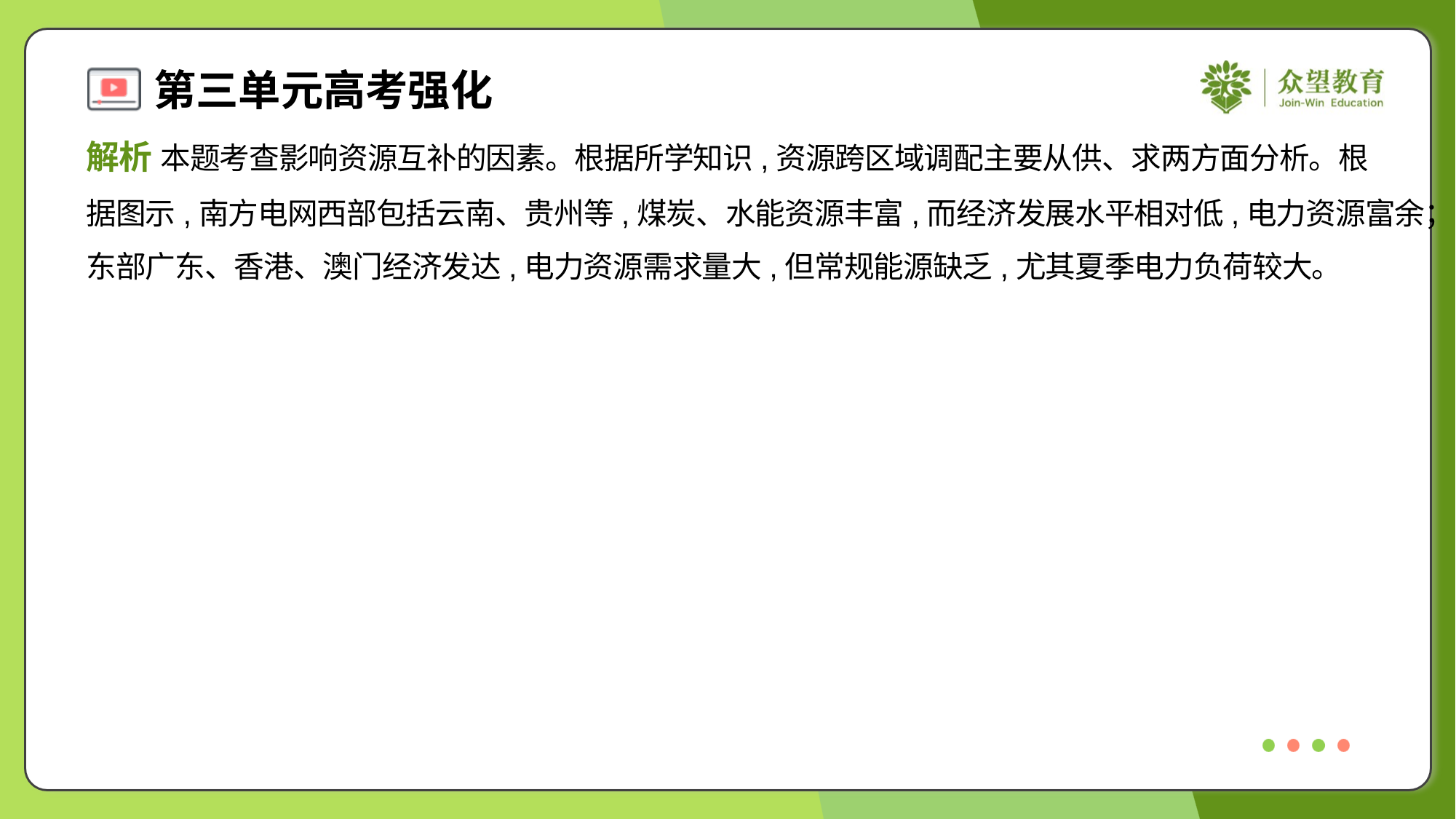

解析 本题考查影响资源互补的因素。根据所学知识,资源跨区域调配主要从供、求两方面分析。根
据图示,南方电网西部包括云南、贵州等,煤炭、水能资源丰富,而经济发展水平相对低,电力资源富余；
东部广东、香港、澳门经济发达,电力资源需求量大,但常规能源缺乏,尤其夏季电力负荷较大。